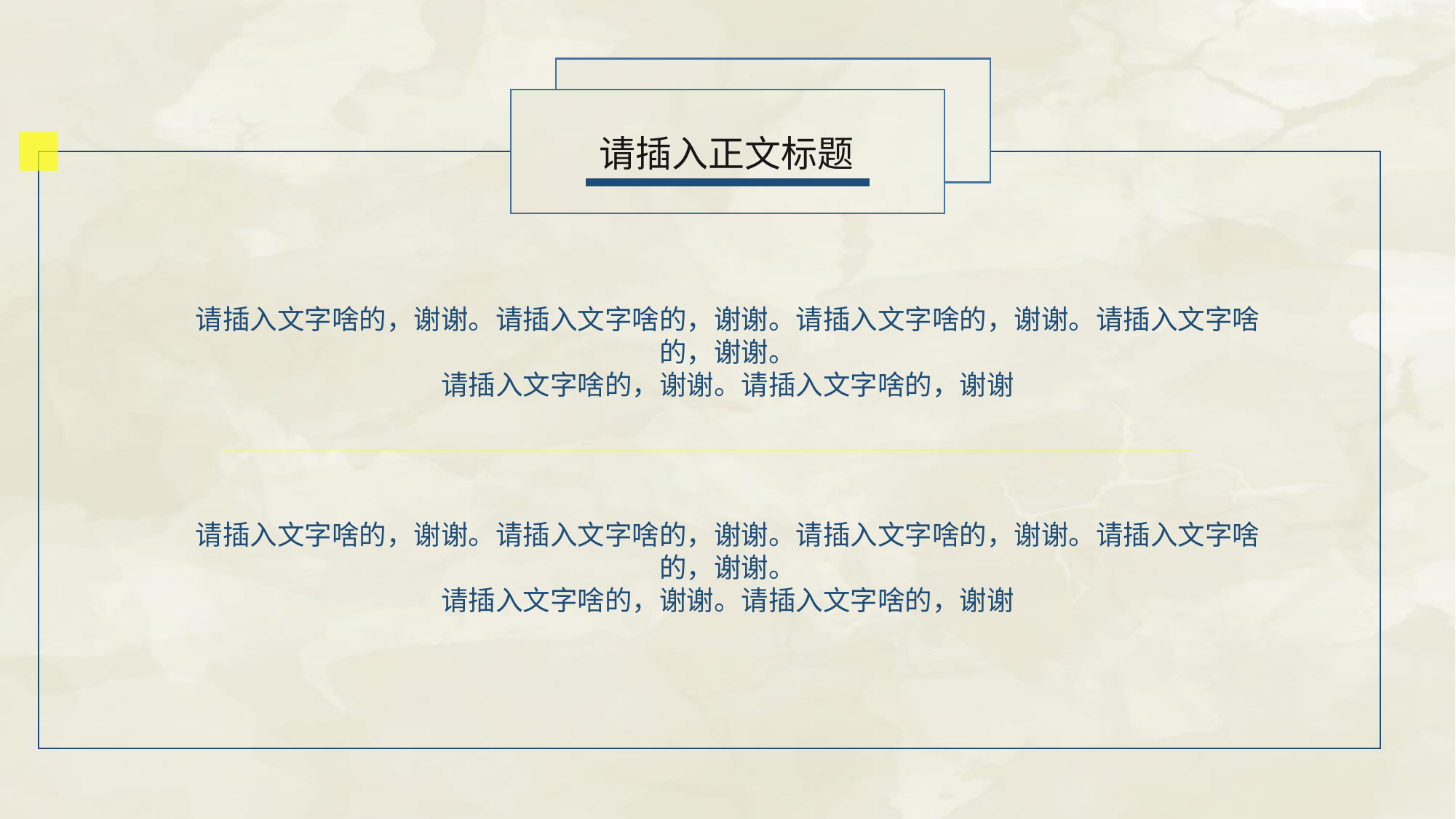

请插入正文标题

请插入文字啥的，谢谢。请插入文字啥的，谢谢。请插入文字啥的，谢谢。请插入文字啥的，谢谢。
请插入文字啥的，谢谢。请插入文字啥的，谢谢
请插入文字啥的，谢谢。请插入文字啥的，谢谢。请插入文字啥的，谢谢。请插入文字啥的，谢谢。
请插入文字啥的，谢谢。请插入文字啥的，谢谢